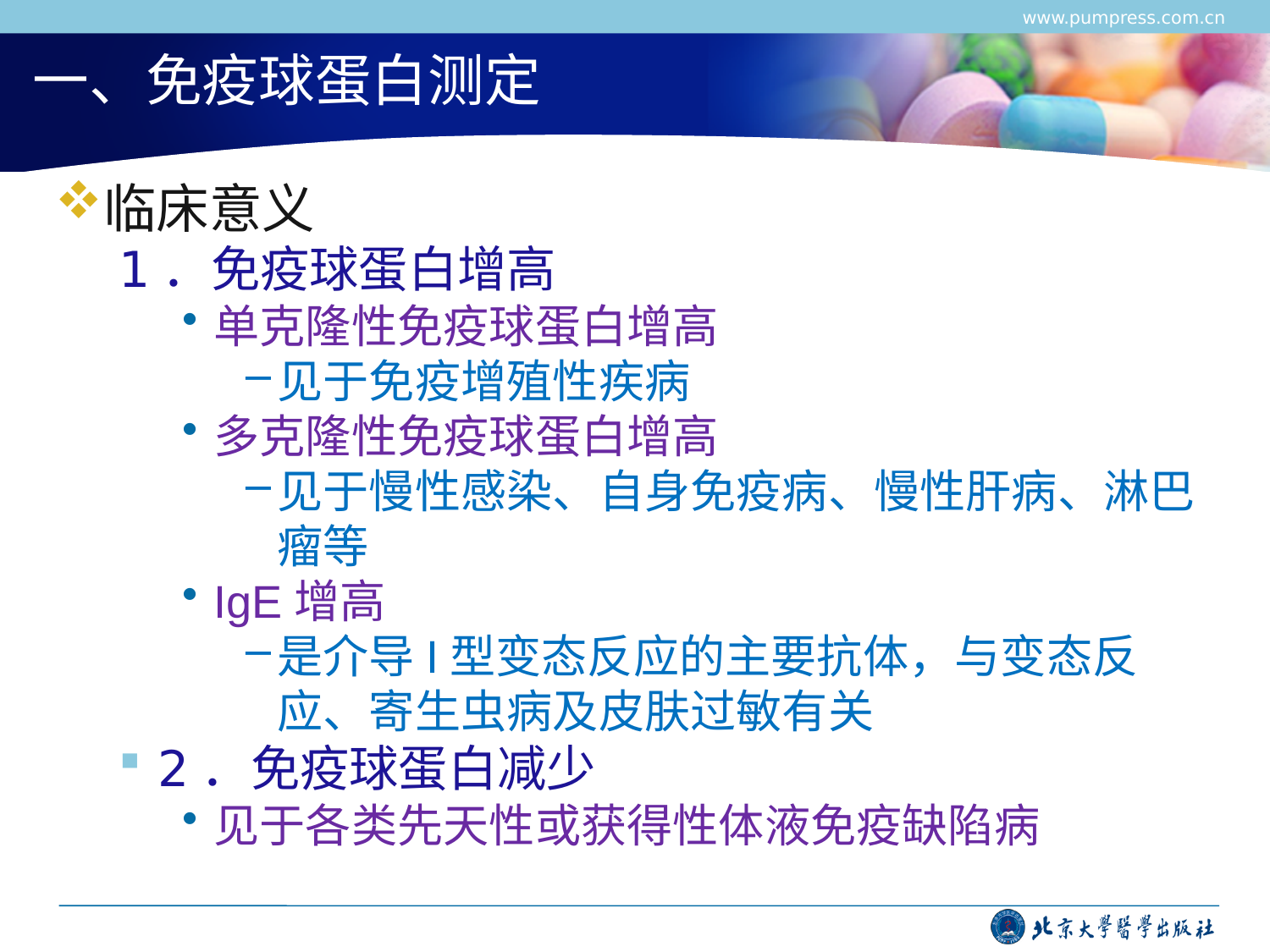

www.pumpress.com.cn
# 一、免疫球蛋白测定
临床意义
1．免疫球蛋白增高
单克隆性免疫球蛋白增高
见于免疫增殖性疾病
多克隆性免疫球蛋白增高
见于慢性感染、自身免疫病、慢性肝病、淋巴瘤等
IgE增高
是介导I型变态反应的主要抗体，与变态反应、寄生虫病及皮肤过敏有关
2．免疫球蛋白减少
见于各类先天性或获得性体液免疫缺陷病